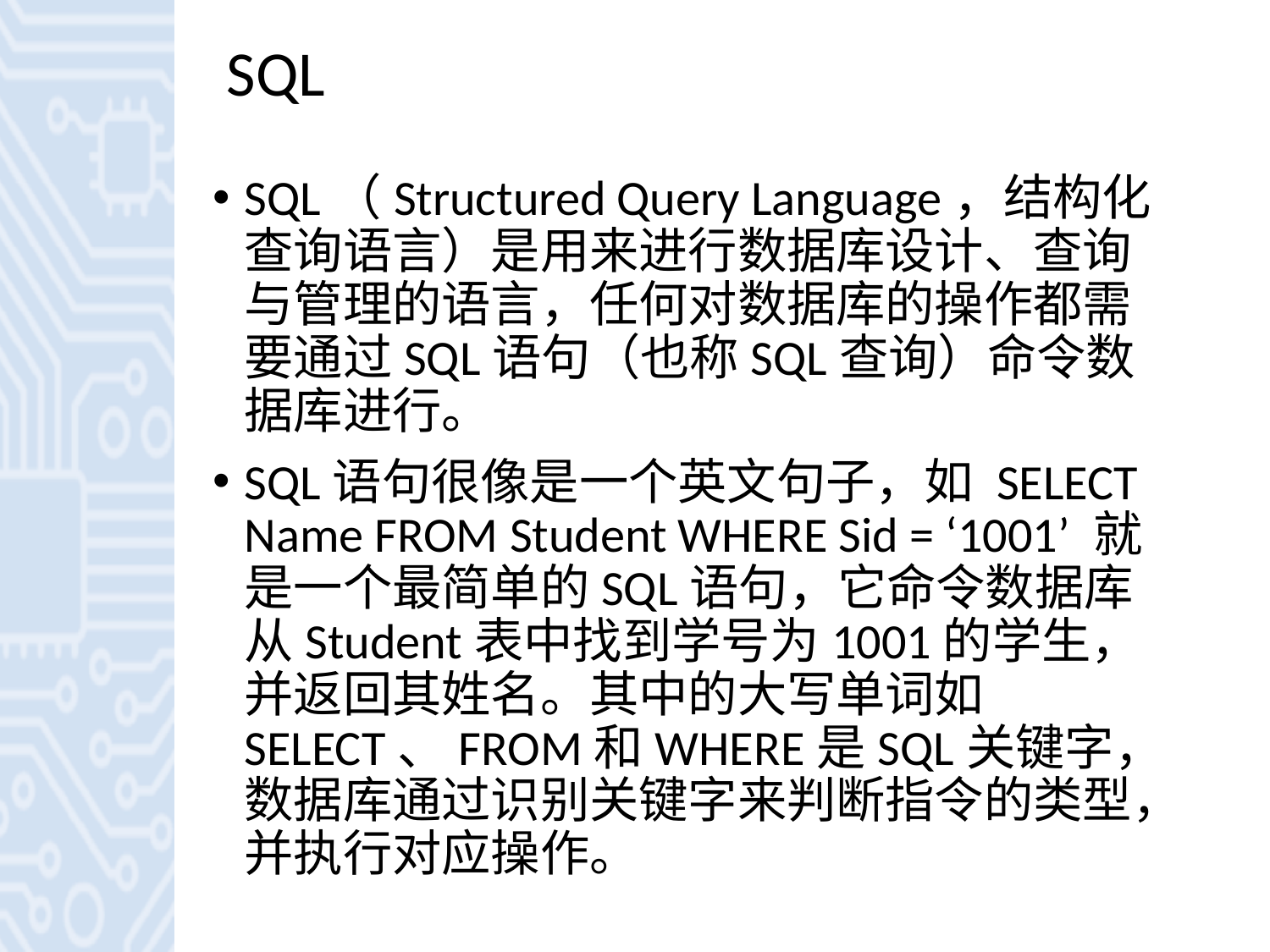

# SQL
SQL（Structured Query Language，结构化查询语言）是用来进行数据库设计、查询与管理的语言，任何对数据库的操作都需要通过SQL语句（也称SQL查询）命令数据库进行。
SQL语句很像是一个英文句子，如 SELECT Name FROM Student WHERE Sid = ‘1001’ 就是一个最简单的SQL语句，它命令数据库从Student表中找到学号为1001的学生，并返回其姓名。其中的大写单词如SELECT、FROM和WHERE是SQL关键字，数据库通过识别关键字来判断指令的类型，并执行对应操作。